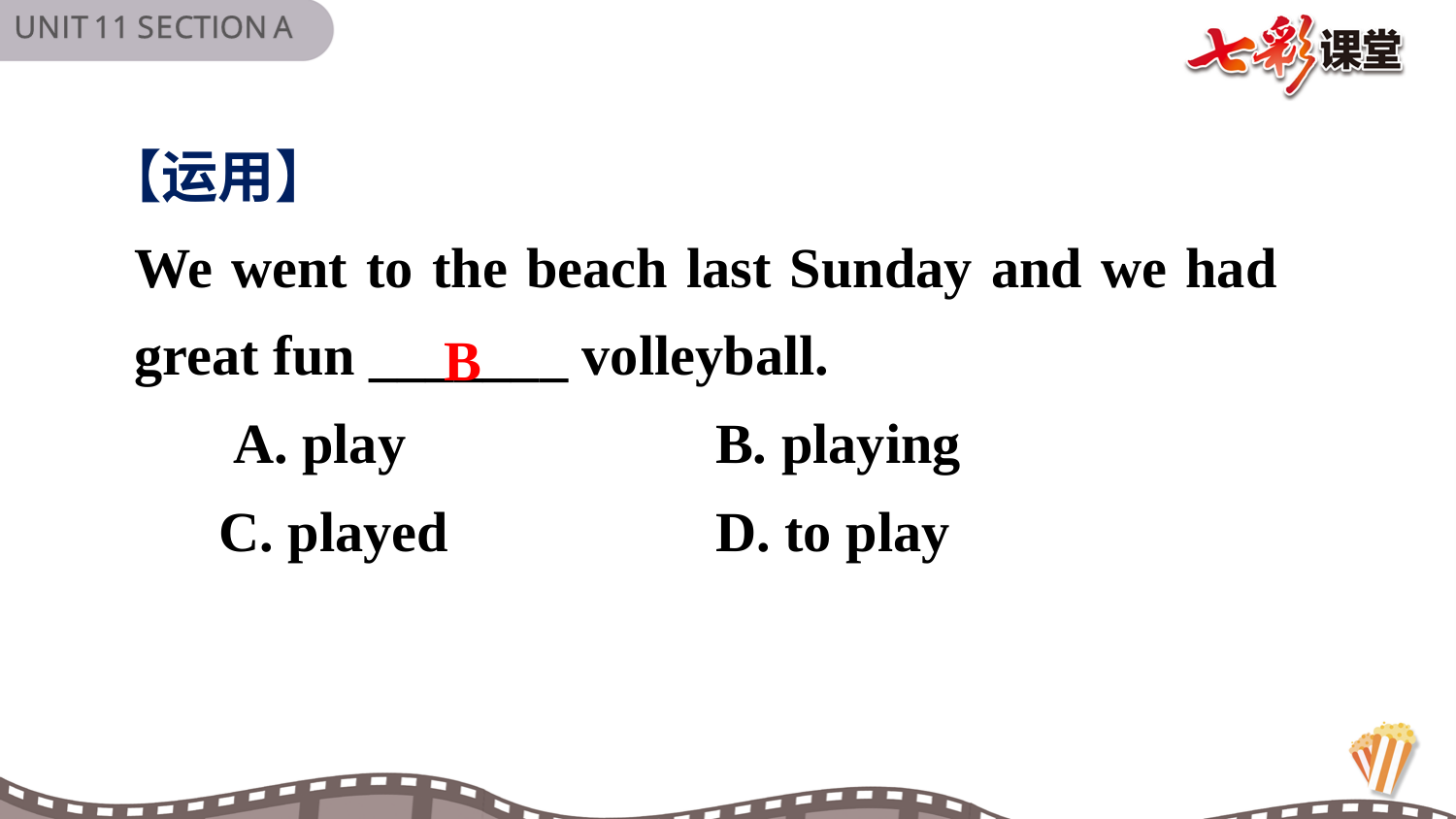

【运用】
We went to the beach last Sunday and we had great fun _______ volleyball.
       A. play                      B. playing
      C. played                   D. to play
B